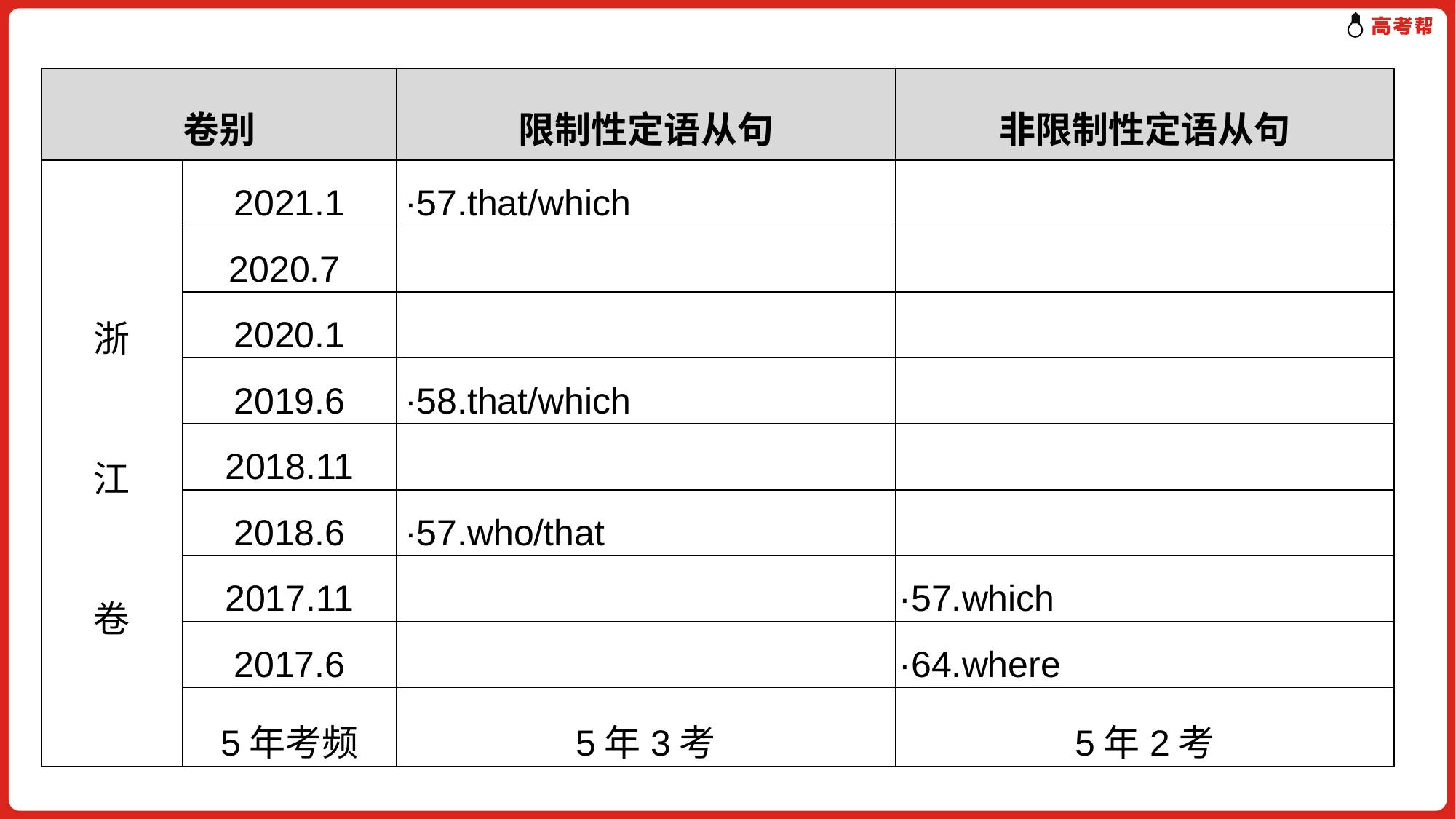

| 卷别 |  | 限制性定语从句 | 非限制性定语从句 |
| --- | --- | --- | --- |
| 浙 江 卷 | 2021.1 | ·57.that/which |  |
|  | 2020.7 |  |  |
|  | 2020.1 |  |  |
|  | 2019.6 | ·58.that/which |  |
|  | 2018.11 |  |  |
|  | 2018.6 | ·57.who/that |  |
|  | 2017.11 |  | ·57.which |
|  | 2017.6 |  | ·64.where |
|  | 5年考频 | 5年3考 | 5年2考 |